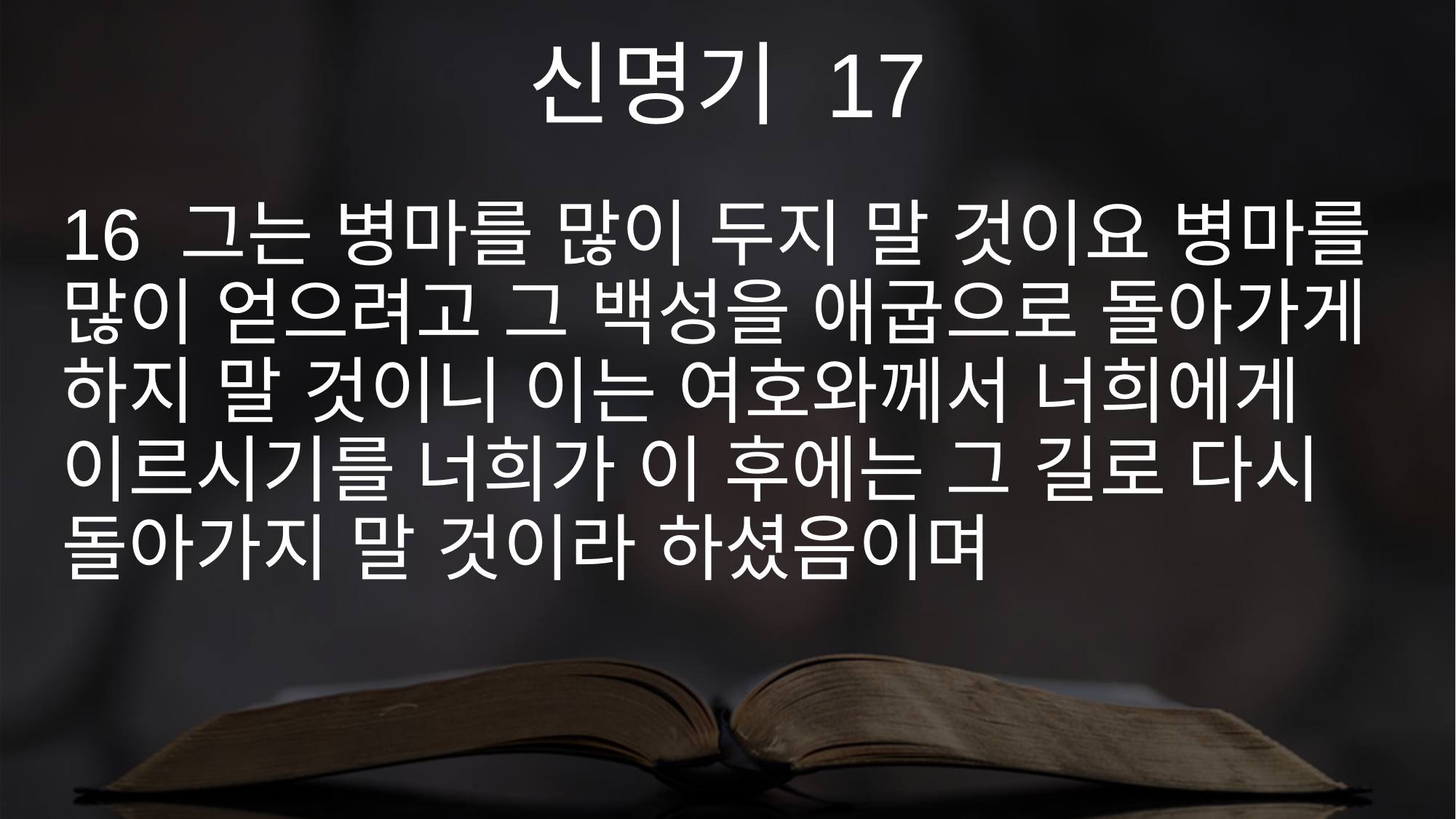

신명기 17
16 그는 병마를 많이 두지 말 것이요 병마를 많이 얻으려고 그 백성을 애굽으로 돌아가게 하지 말 것이니 이는 여호와께서 너희에게 이르시기를 너희가 이 후에는 그 길로 다시 돌아가지 말 것이라 하셨음이며